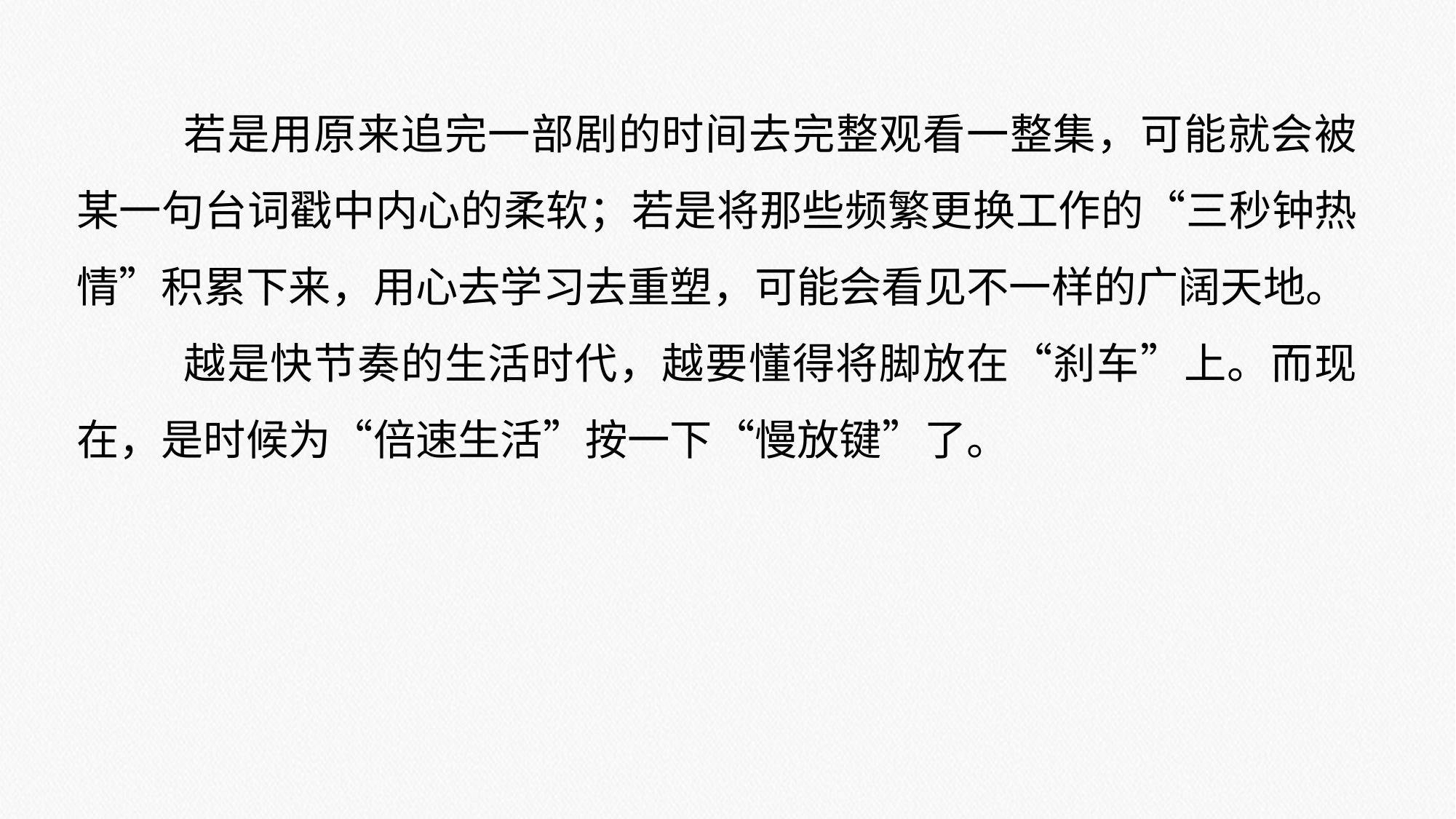

若是用原来追完一部剧的时间去完整观看一整集，可能就会被某一句台词戳中内心的柔软；若是将那些频繁更换工作的“三秒钟热情”积累下来，用心去学习去重塑，可能会看见不一样的广阔天地。
      越是快节奏的生活时代，越要懂得将脚放在“刹车”上。而现在，是时候为“倍速生活”按一下“慢放键”了。